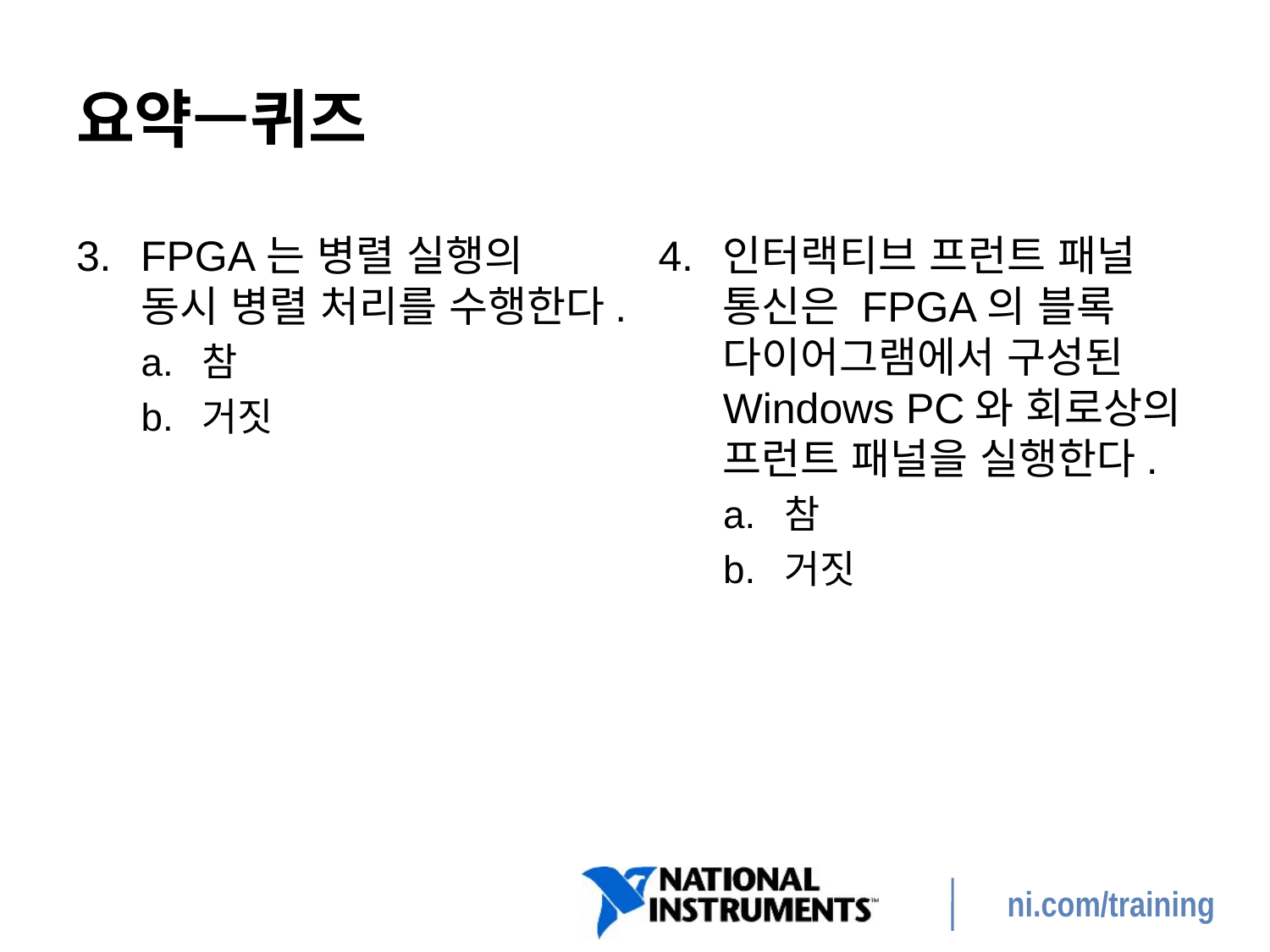

# 요약—퀴즈
3.	FPGA는 병렬 실행의 동시 병렬 처리를 수행한다.
a.	참
b.	거짓

4.	인터랙티브 프런트 패널 통신은 FPGA의 블록 다이어그램에서 구성된 Windows PC와 회로상의 프런트 패널을 실행한다.
a.	참
b.	거짓